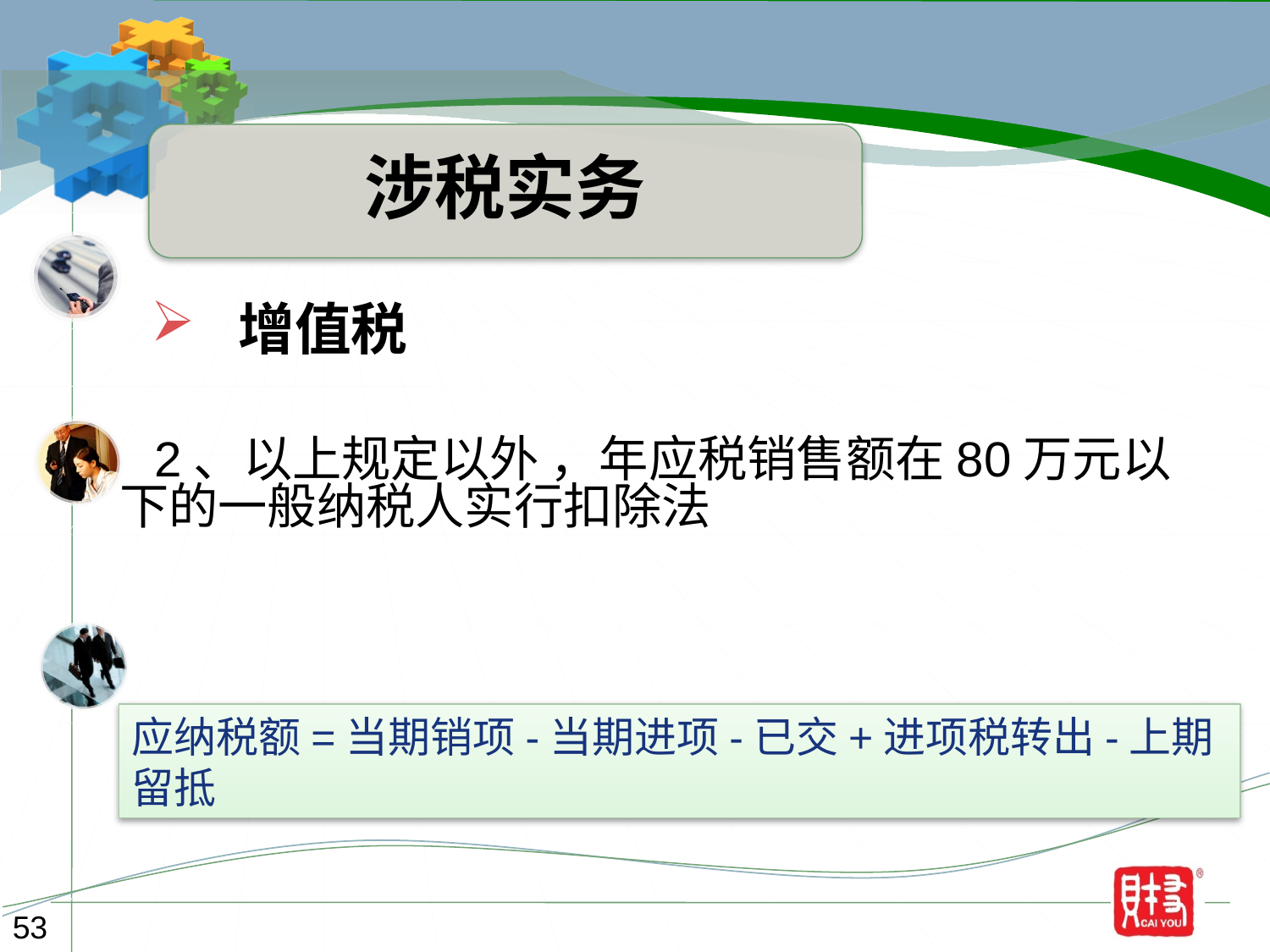

涉税实务
  增值税
      2、以上规定以外 ，年应税销售额在80万元以下的一般纳税人实行扣除法
应纳税额=当期销项-当期进项-已交+进项税转出-上期留抵
53